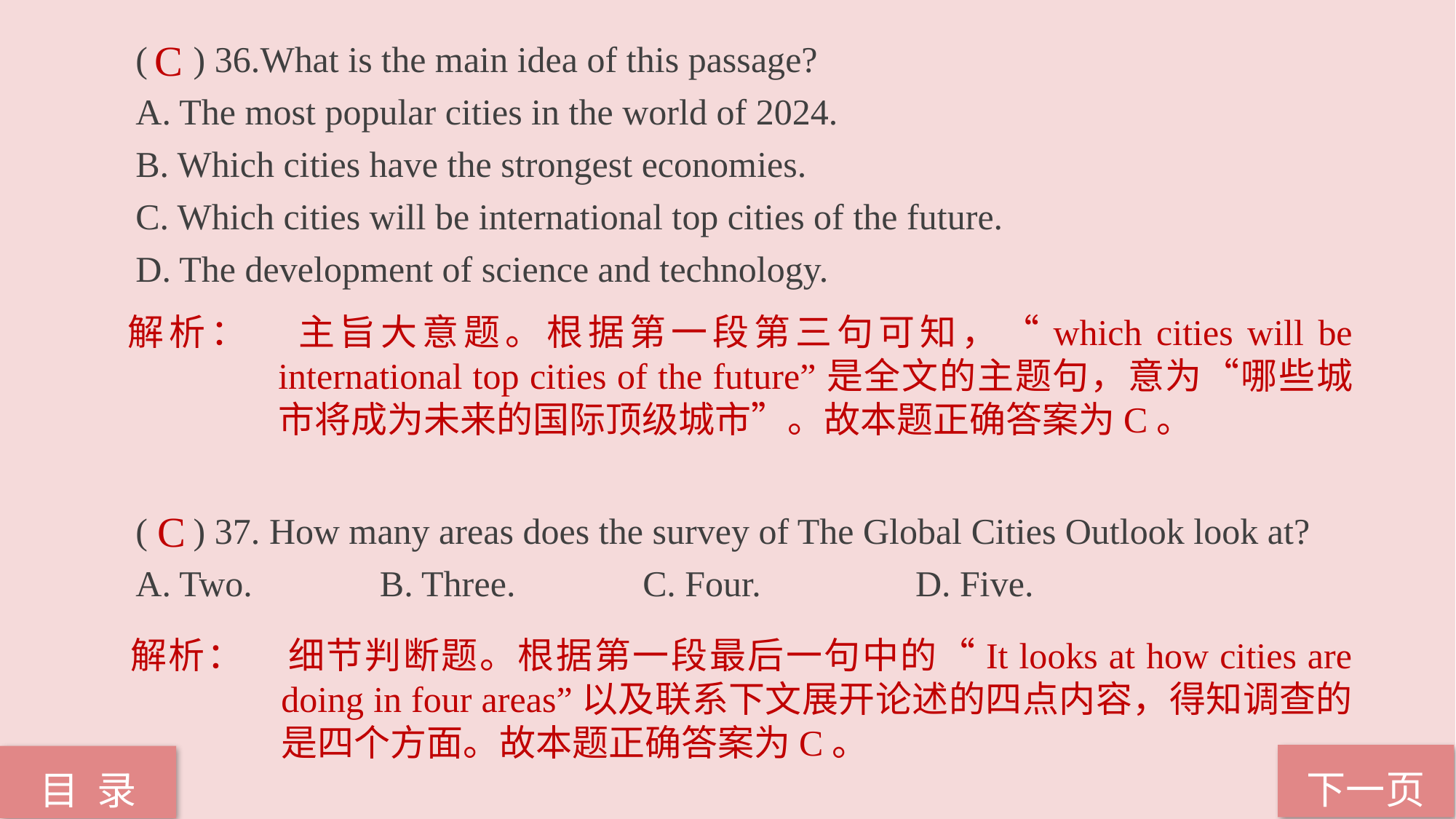

(     ) 36.What is the main idea of this passage?
A. The most popular cities in the world of 2024.
B. Which cities have the strongest economies.
C. Which cities will be international top cities of the future.
D. The development of science and technology.

(     ) 37. How many areas does the survey of The Global Cities Outlook look at?
A. Two.              B. Three.              C. Four.                 D. Five.
C
解析：	主旨大意题。根据第一段第三句可知，“which cities will be international top cities of the future”是全文的主题句，意为“哪些城市将成为未来的国际顶级城市”。故本题正确答案为C。
C
解析：	细节判断题。根据第一段最后一句中的“It looks at how cities are doing in four areas”以及联系下文展开论述的四点内容，得知调查的是四个方面。故本题正确答案为C。